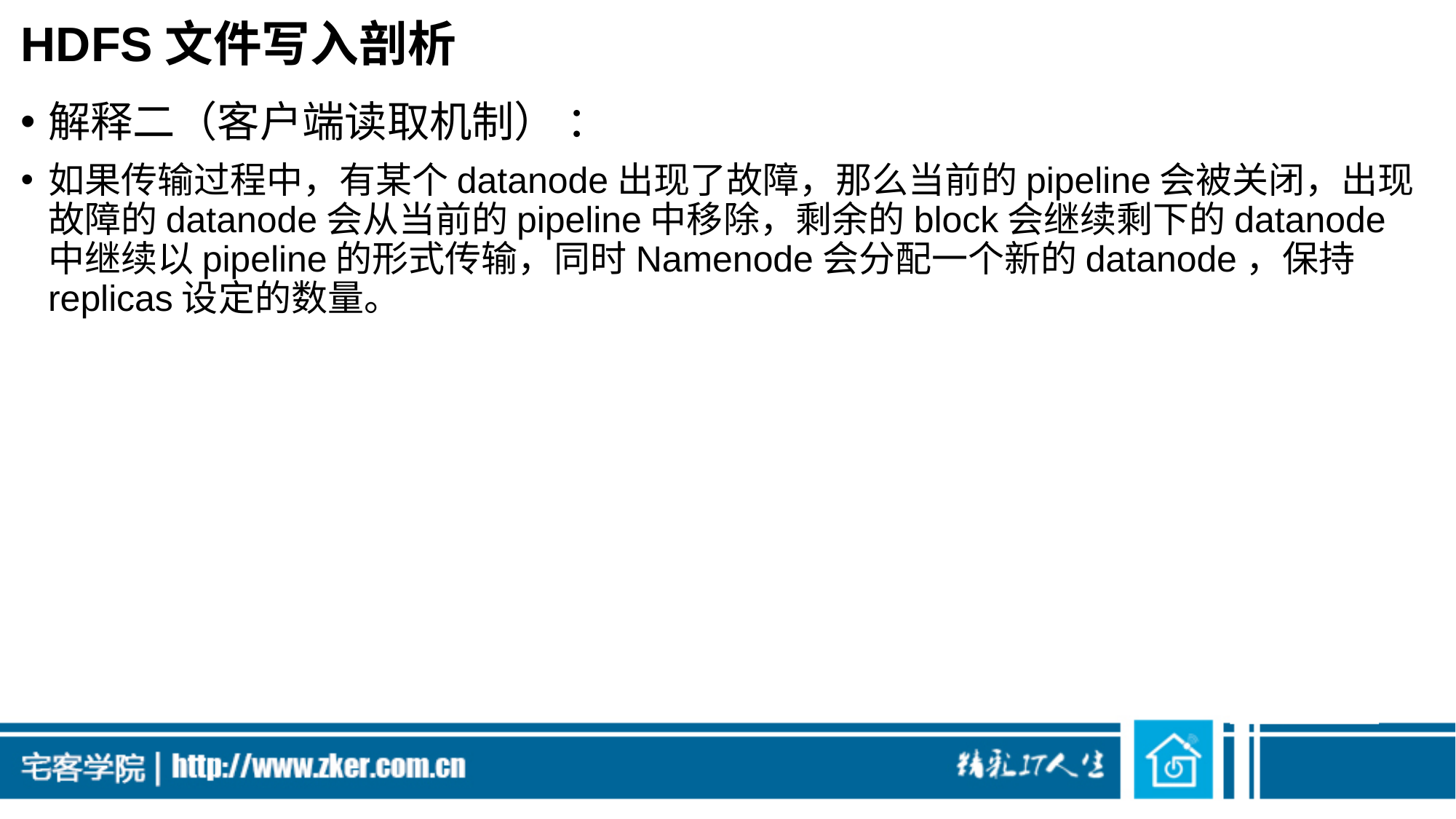

# HDFS文件写入剖析
解释二（客户端读取机制） ：
如果传输过程中，有某个datanode出现了故障，那么当前的pipeline会被关闭，出现故障的datanode会从当前的pipeline中移除，剩余的block会继续剩下的datanode中继续以pipeline的形式传输，同时Namenode会分配一个新的datanode，保持replicas设定的数量。